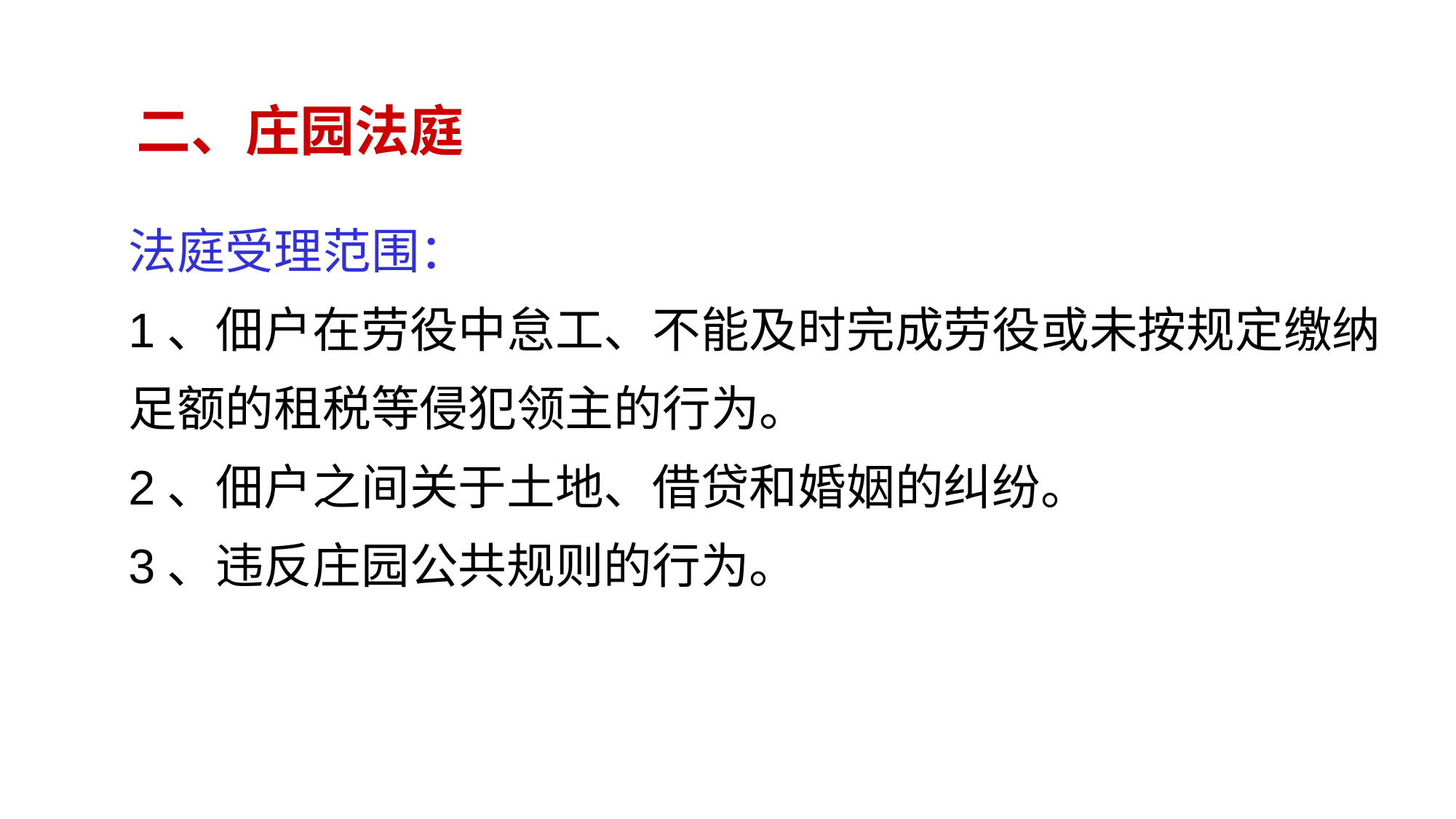

二、庄园法庭
法庭受理范围：
1、佃户在劳役中怠工、不能及时完成劳役或未按规定缴纳足额的租税等侵犯领主的行为。
2、佃户之间关于土地、借贷和婚姻的纠纷。
3、违反庄园公共规则的行为。